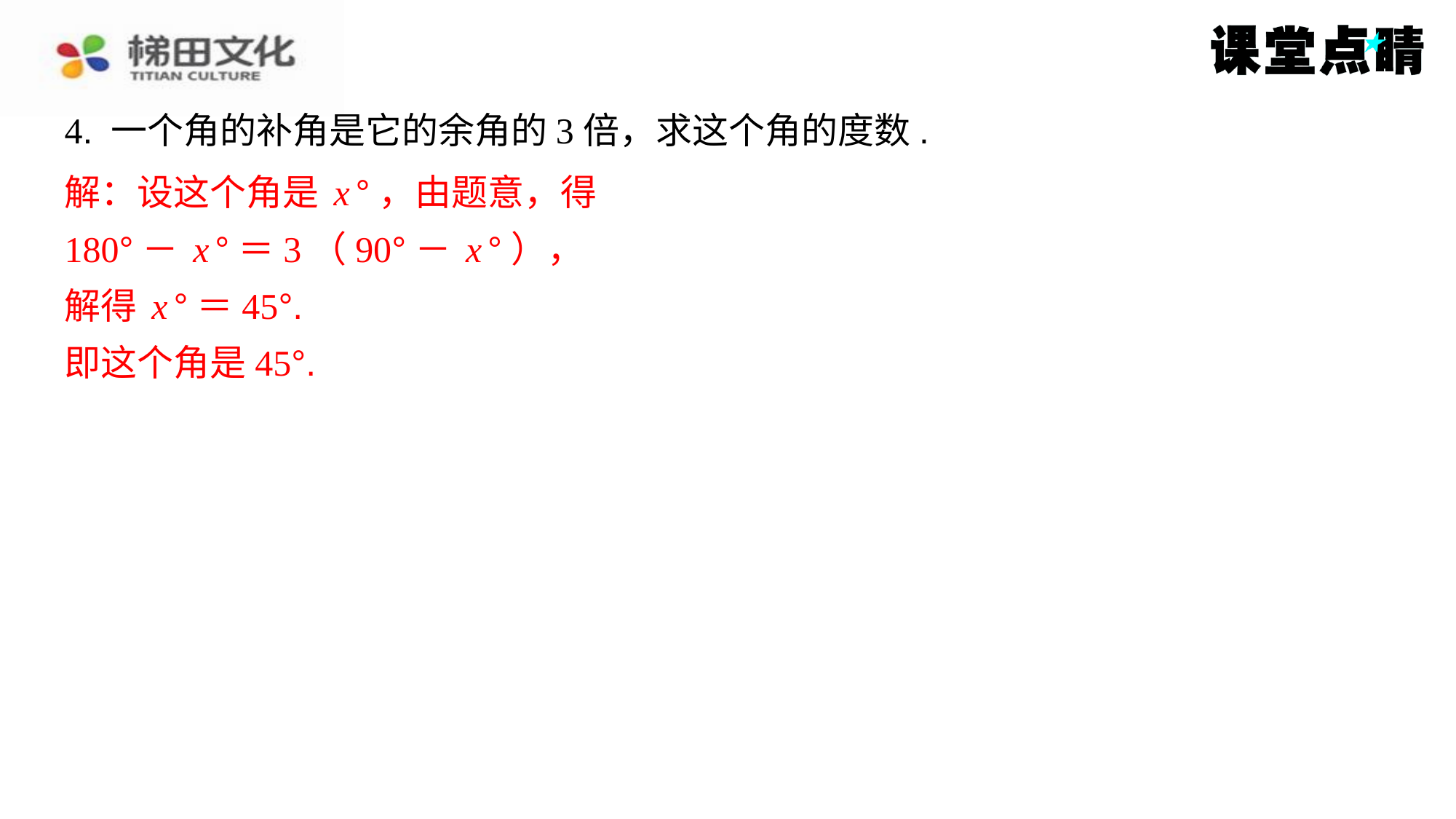

4. 一个角的补角是它的余角的3倍，求这个角的度数.
解：设这个角是x°，由题意，得
解：设这个角是x°，由题意，得
180°－x°＝3（90°－x°），
解得x°＝45°.
即这个角是45°.
180°－x°＝3（90°－x°），
解得x°＝45°.
即这个角是45°.